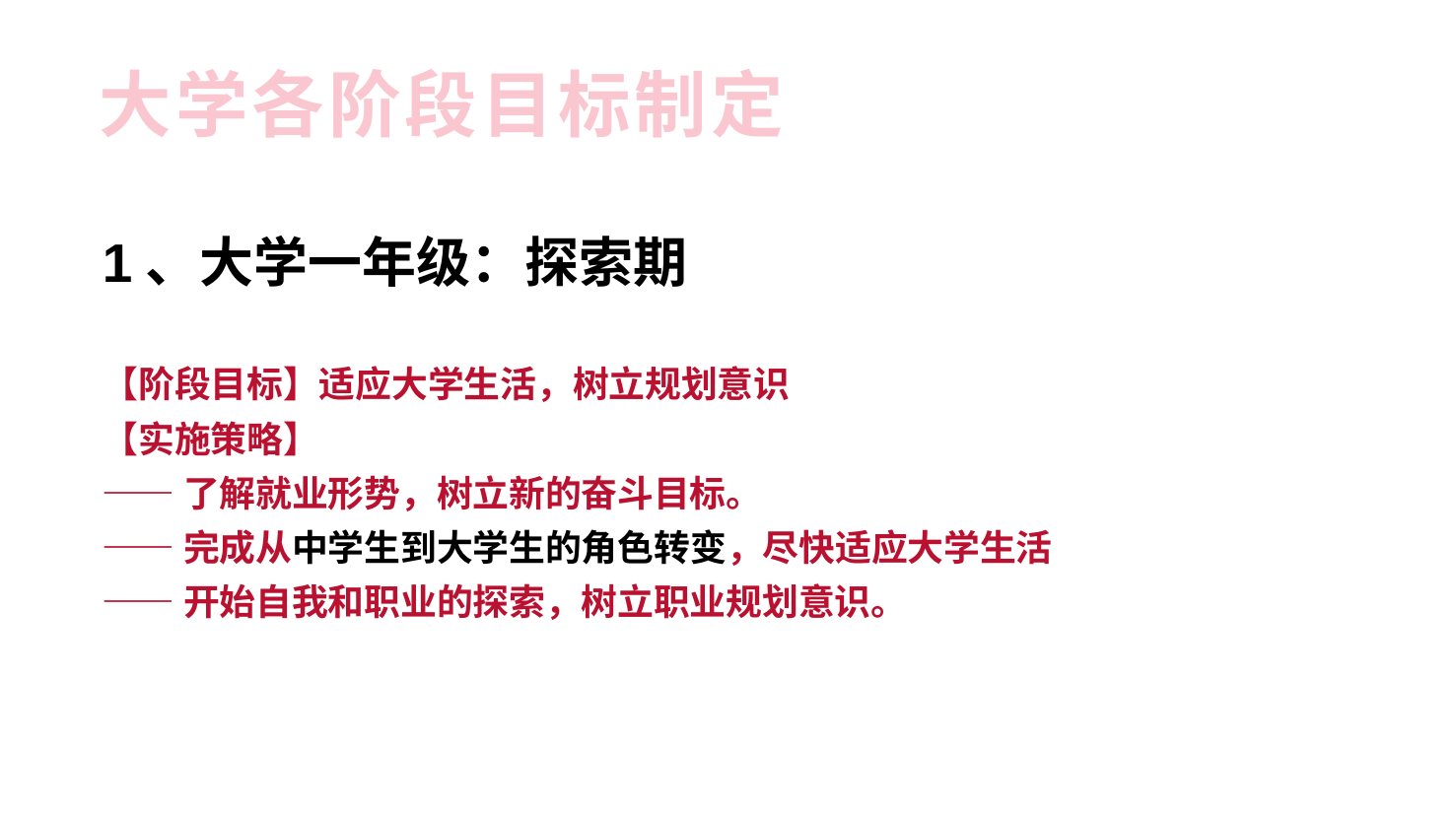

# 大学各阶段目标制定
1、大学一年级：探索期
【阶段目标】适应大学生活，树立规划意识
【实施策略】
——了解就业形势，树立新的奋斗目标。
——完成从中学生到大学生的角色转变，尽快适应大学生活
——开始自我和职业的探索，树立职业规划意识。